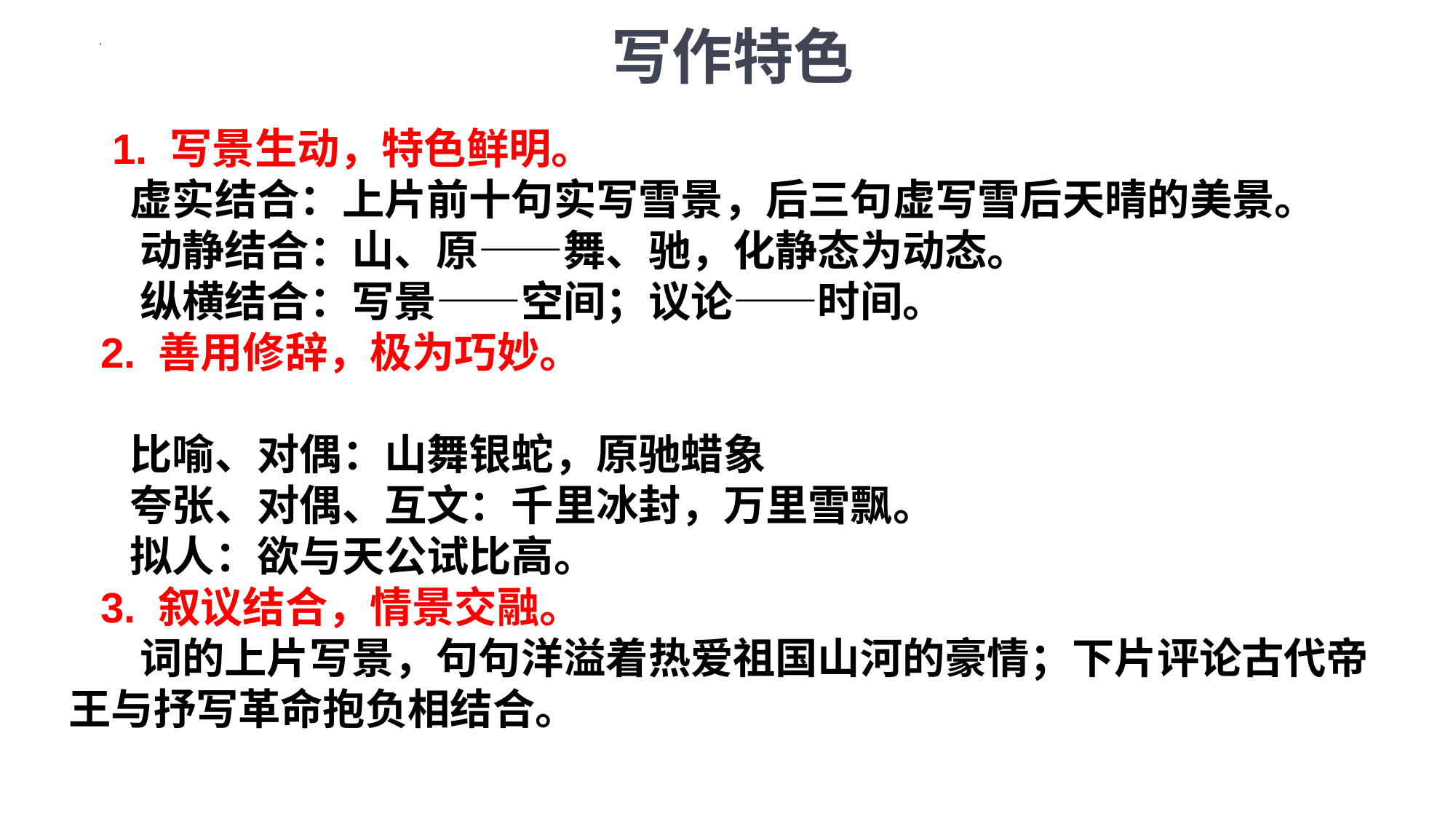

写作特色
 1. 写景生动，特色鲜明。
  虚实结合：上片前十句实写雪景，后三句虚写雪后天晴的美景。
   动静结合：山、原——舞、驰，化静态为动态。
   纵横结合：写景——空间；议论——时间。
2. 善用修辞，极为巧妙。

  比喻、对偶：山舞银蛇，原驰蜡象
  夸张、对偶、互文：千里冰封，万里雪飘。
  拟人：欲与天公试比高。
3. 叙议结合，情景交融。
   词的上片写景，句句洋溢着热爱祖国山河的豪情；下片评论古代帝王与抒写革命抱负相结合。